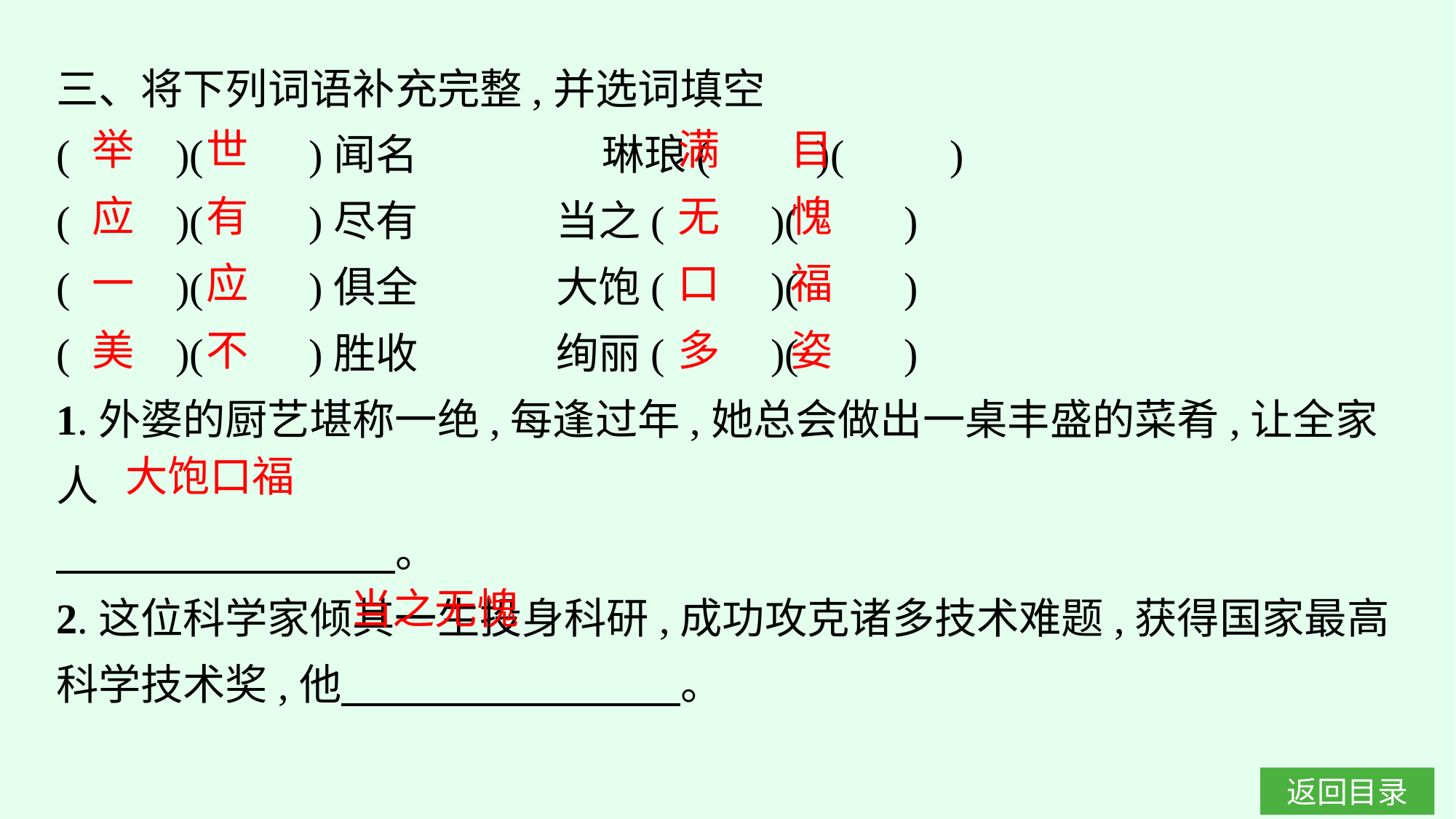

三、将下列词语补充完整,并选词填空
(　　)(　　)闻名　　　　	琳琅(　　)(　　)
(　　)(　　)尽有		当之(　　)(　　)
(　　)(　　)俱全		大饱(　　)(　　)
(　　)(　　)胜收		绚丽(　　)(　　)
1.外婆的厨艺堪称一绝,每逢过年,她总会做出一桌丰盛的菜肴,让全家人
　　　　　　　　。
2.这位科学家倾其一生投身科研,成功攻克诸多技术难题,获得国家最高科学技术奖,他　　　　　　　　。
举
世
满
目
应
有
无
愧
一
应
口
福
美
不
多
姿
大饱口福
当之无愧